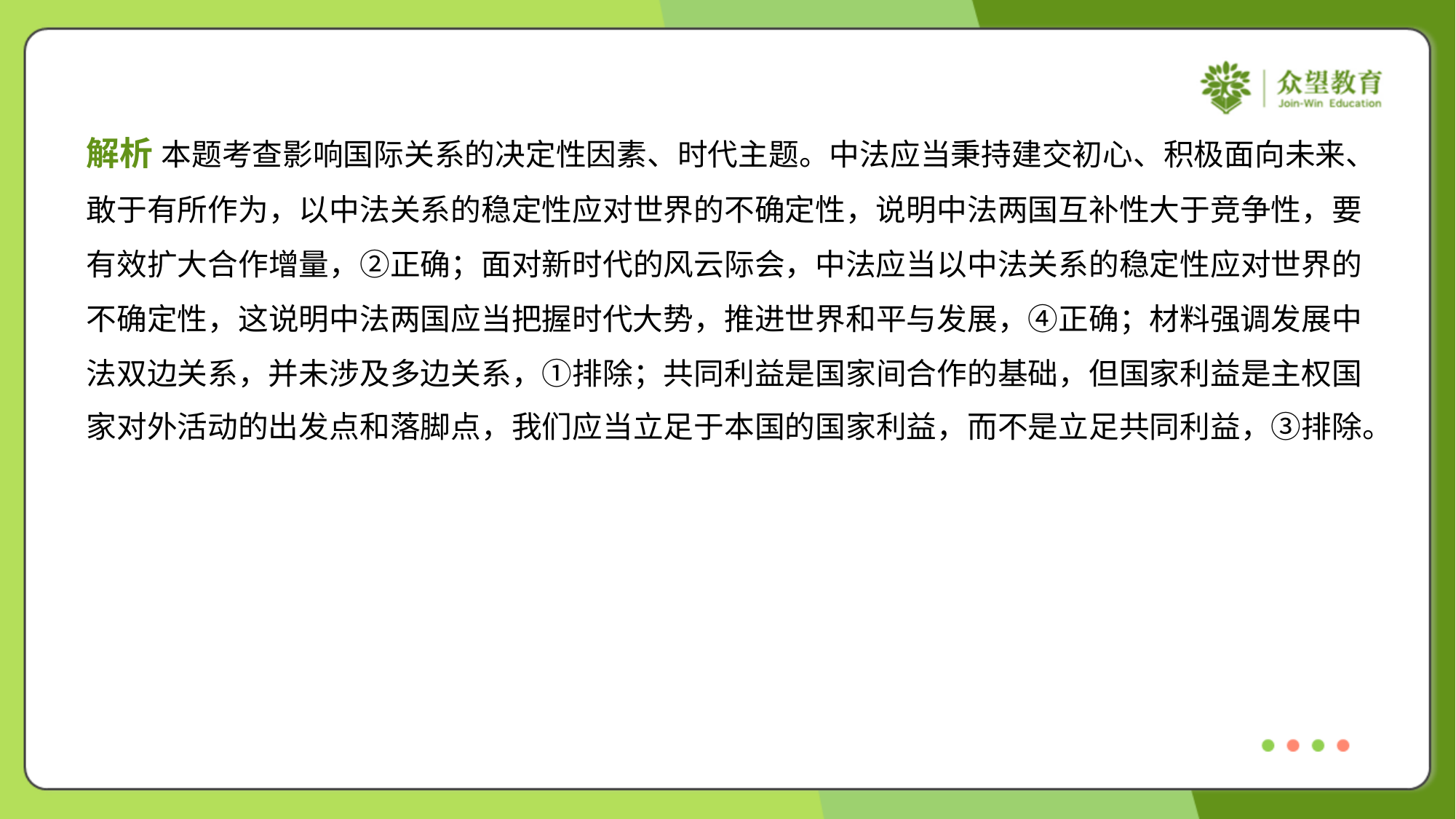

解析 本题考查影响国际关系的决定性因素、时代主题。中法应当秉持建交初心、积极面向未来、
敢于有所作为，以中法关系的稳定性应对世界的不确定性，说明中法两国互补性大于竞争性，要
有效扩大合作增量，②正确；面对新时代的风云际会，中法应当以中法关系的稳定性应对世界的
不确定性，这说明中法两国应当把握时代大势，推进世界和平与发展，④正确；材料强调发展中
法双边关系，并未涉及多边关系，①排除；共同利益是国家间合作的基础，但国家利益是主权国
家对外活动的出发点和落脚点，我们应当立足于本国的国家利益，而不是立足共同利益，③排除。